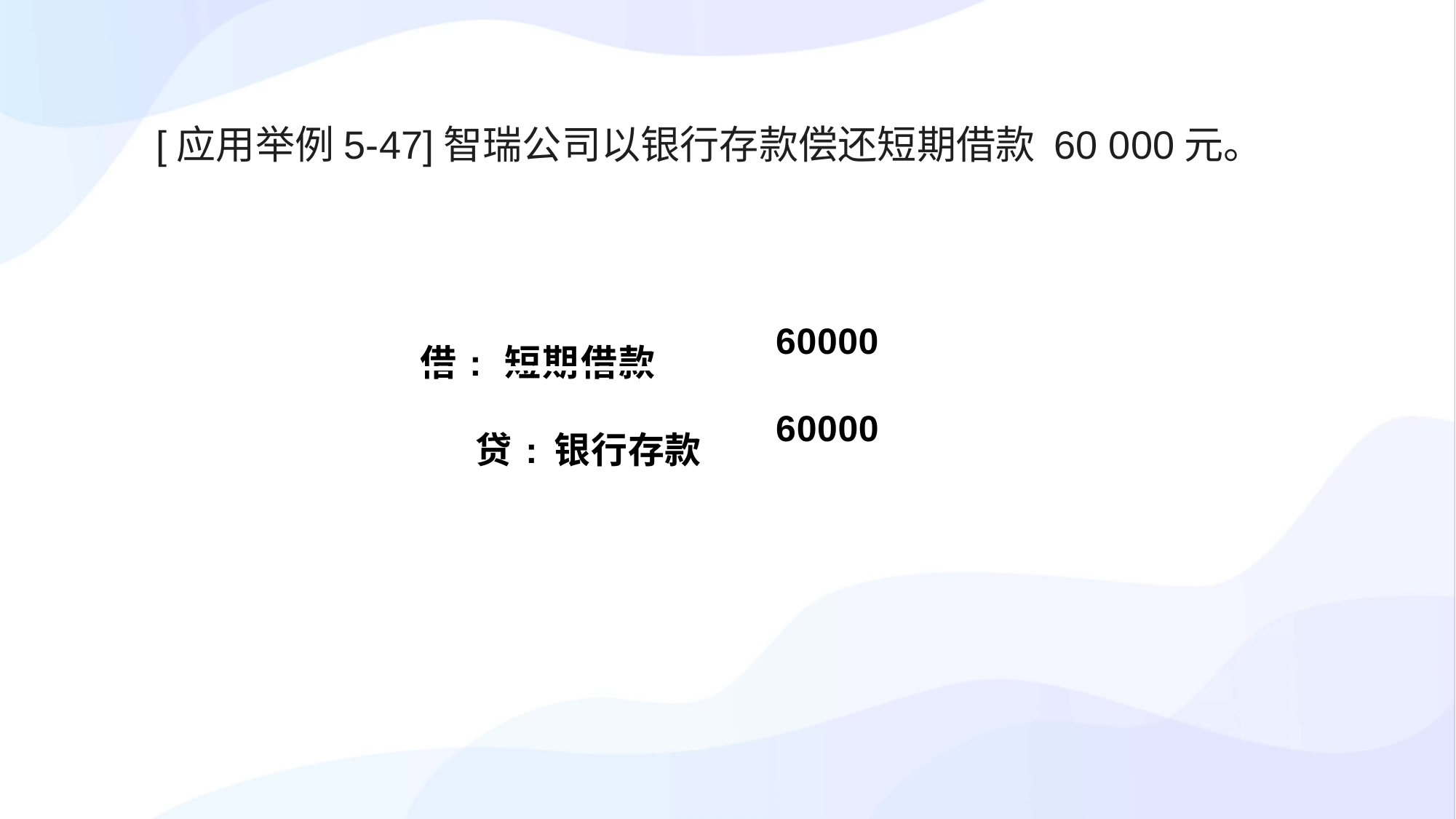

[应用举例5-47]智瑞公司以银行存款偿还短期借款 60 000元。
| 借: 短期借款 | 60000 |
| --- | --- |
| 贷: 银行存款 | 60000 |